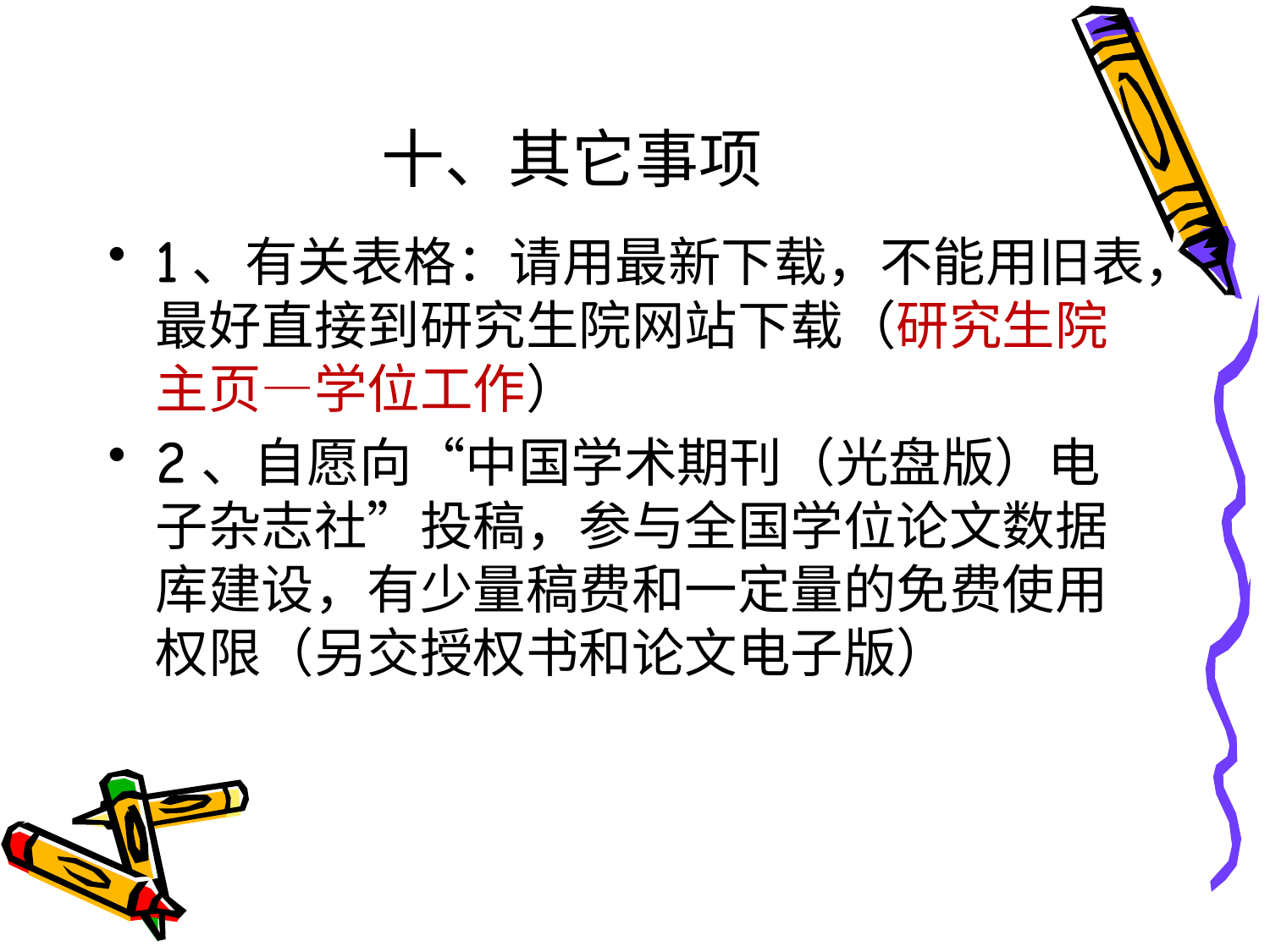

# 十、其它事项
1、有关表格：请用最新下载，不能用旧表，最好直接到研究生院网站下载（研究生院主页—学位工作）
2、自愿向“中国学术期刊（光盘版）电子杂志社”投稿，参与全国学位论文数据库建设，有少量稿费和一定量的免费使用权限（另交授权书和论文电子版）